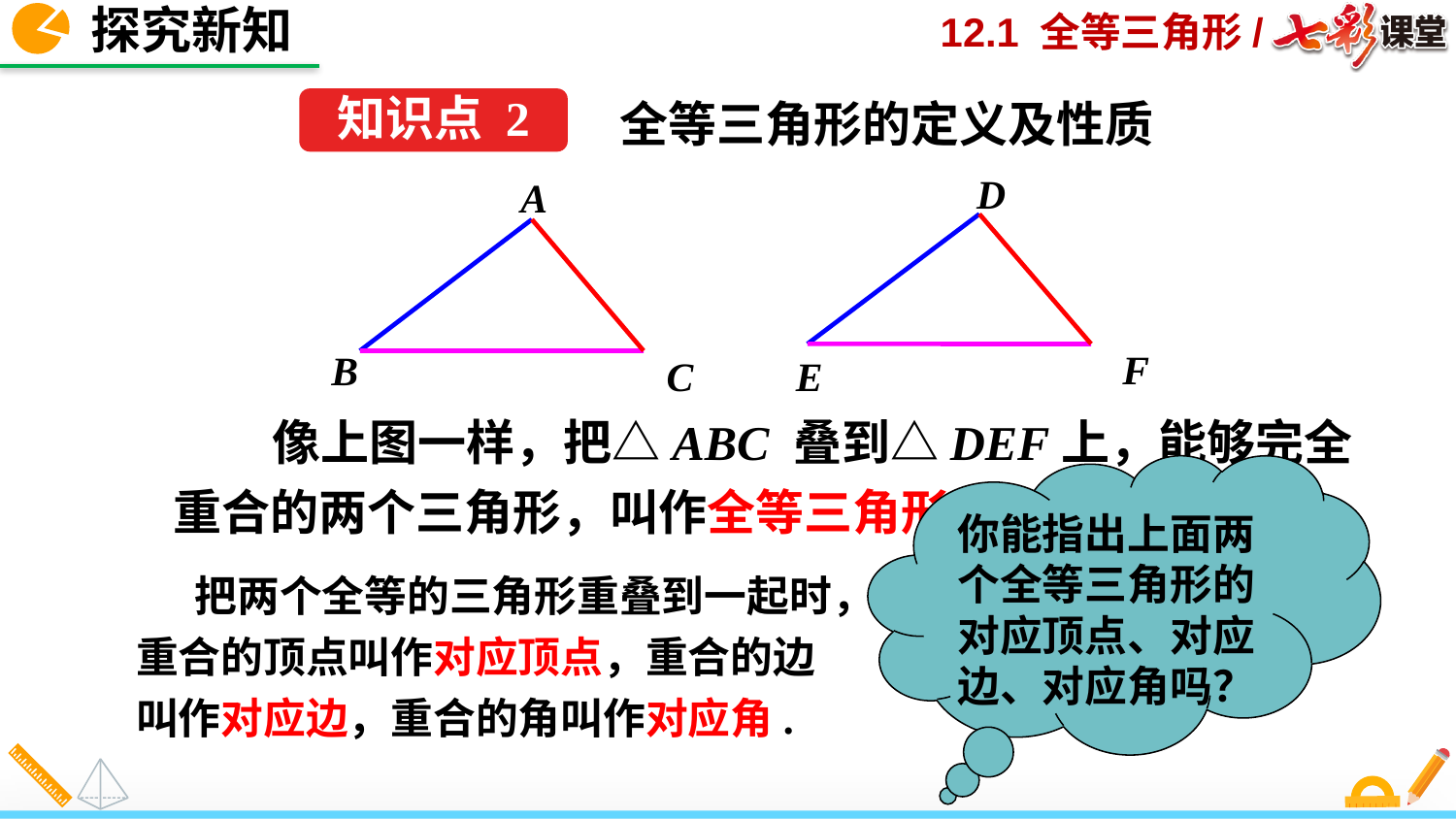

探究新知

全等三角形的定义及性质

知识点 2
D

F
E
A

B
C
        像上图一样，把△ABC 叠到△DEF上，能够完全重合的两个三角形，叫作全等三角形.
你能指出上面两个全等三角形的对应顶点、对应边、对应角吗？
     把两个全等的三角形重叠到一起时，重合的顶点叫作对应顶点，重合的边叫作对应边，重合的角叫作对应角.